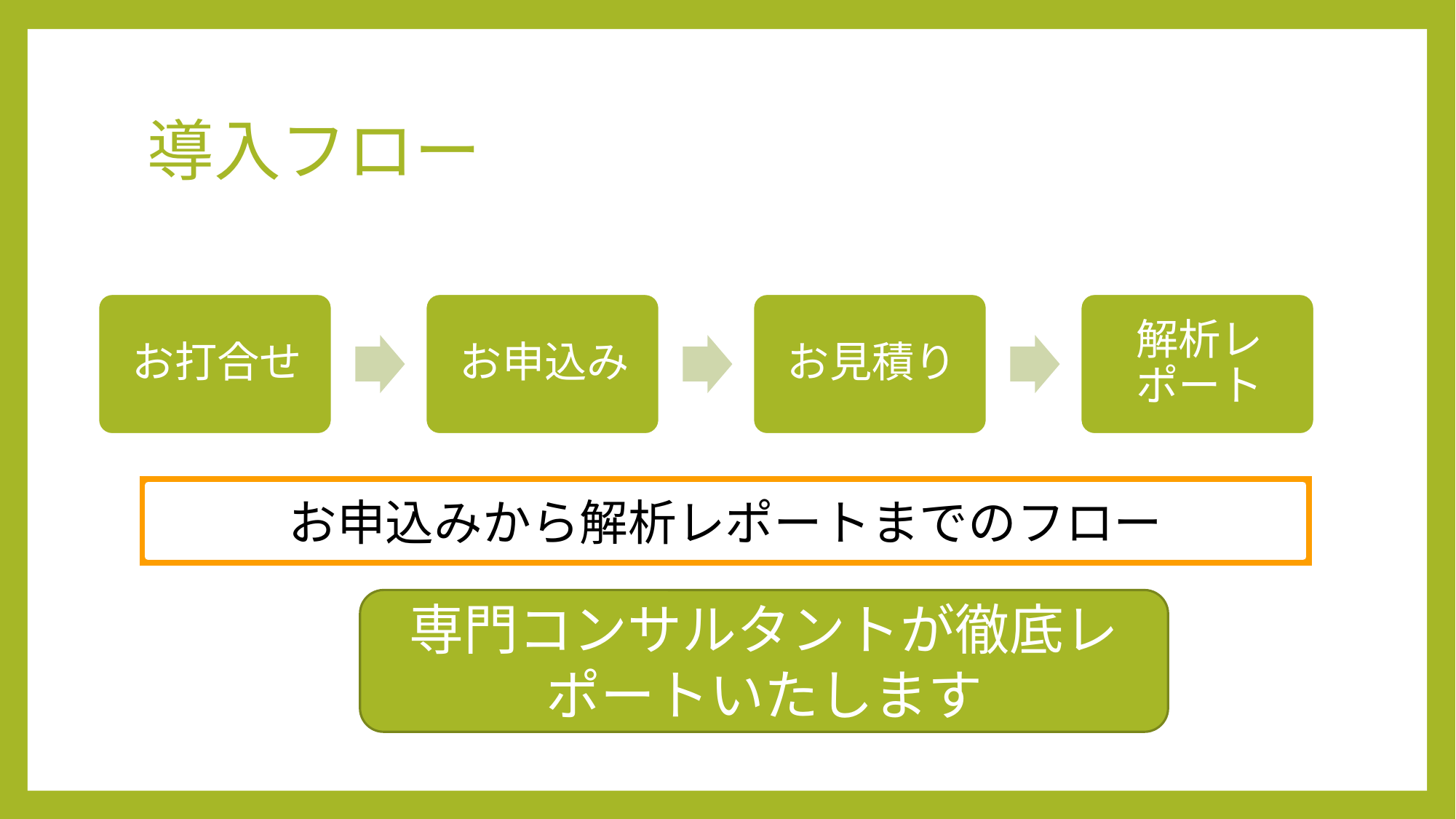

# 導入フロー
お打合せ

お申込み

お見積り

解析レポート

お申込みから解析レポートまでのフロー
専門コンサルタントが徹底レポートいたします